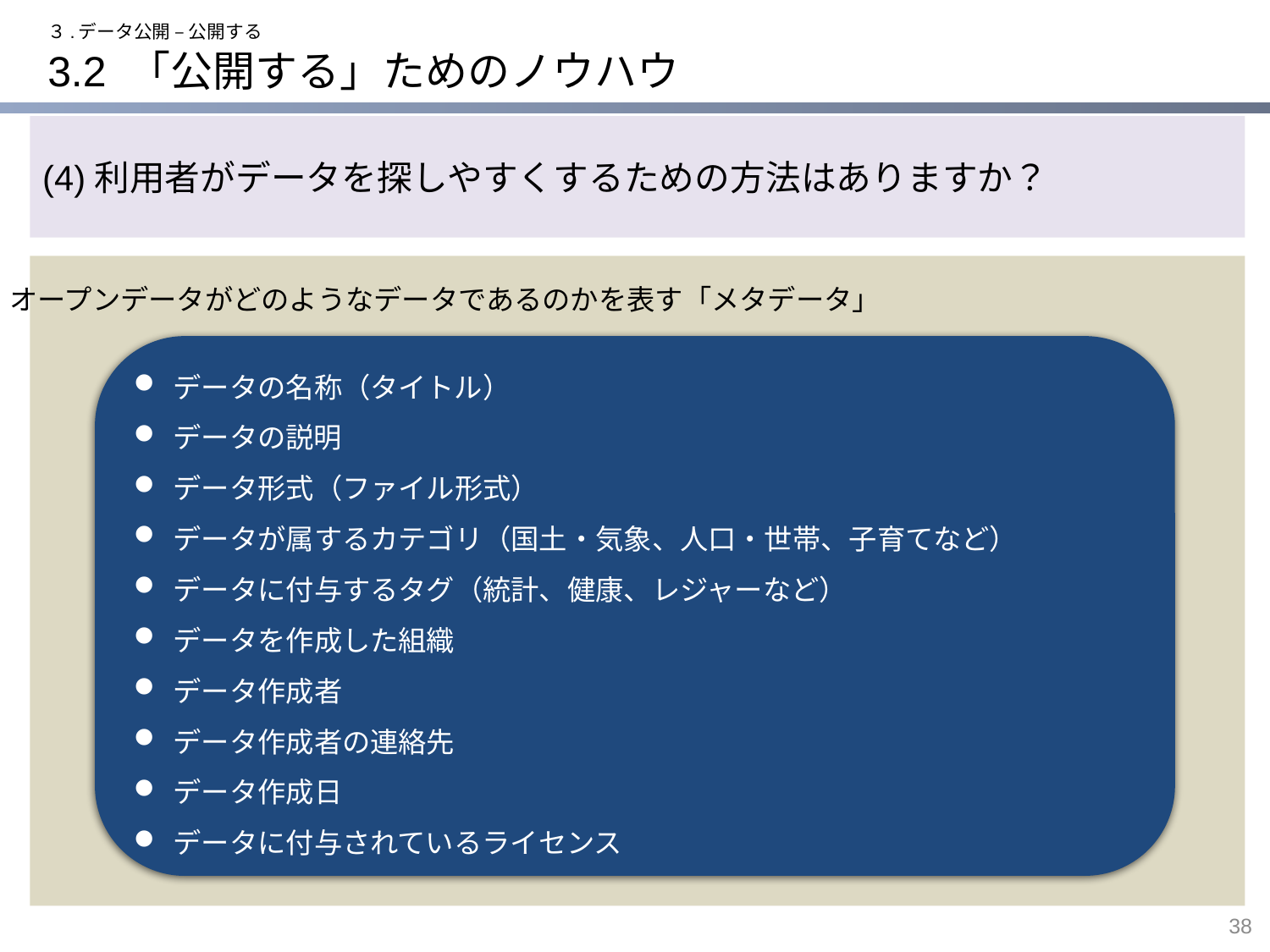

３.データ公開 – 公開する
# 3.2 「公開する」ためのノウハウ
(4)利用者がデータを探しやすくするための方法はありますか？

オープンデータがどのようなデータであるのかを表す「メタデータ」
データの名称（タイトル）
データの説明
データ形式（ファイル形式）
データが属するカテゴリ（国土・気象、人口・世帯、子育てなど）
データに付与するタグ（統計、健康、レジャーなど）
データを作成した組織
データ作成者
データ作成者の連絡先
データ作成日
データに付与されているライセンス
38